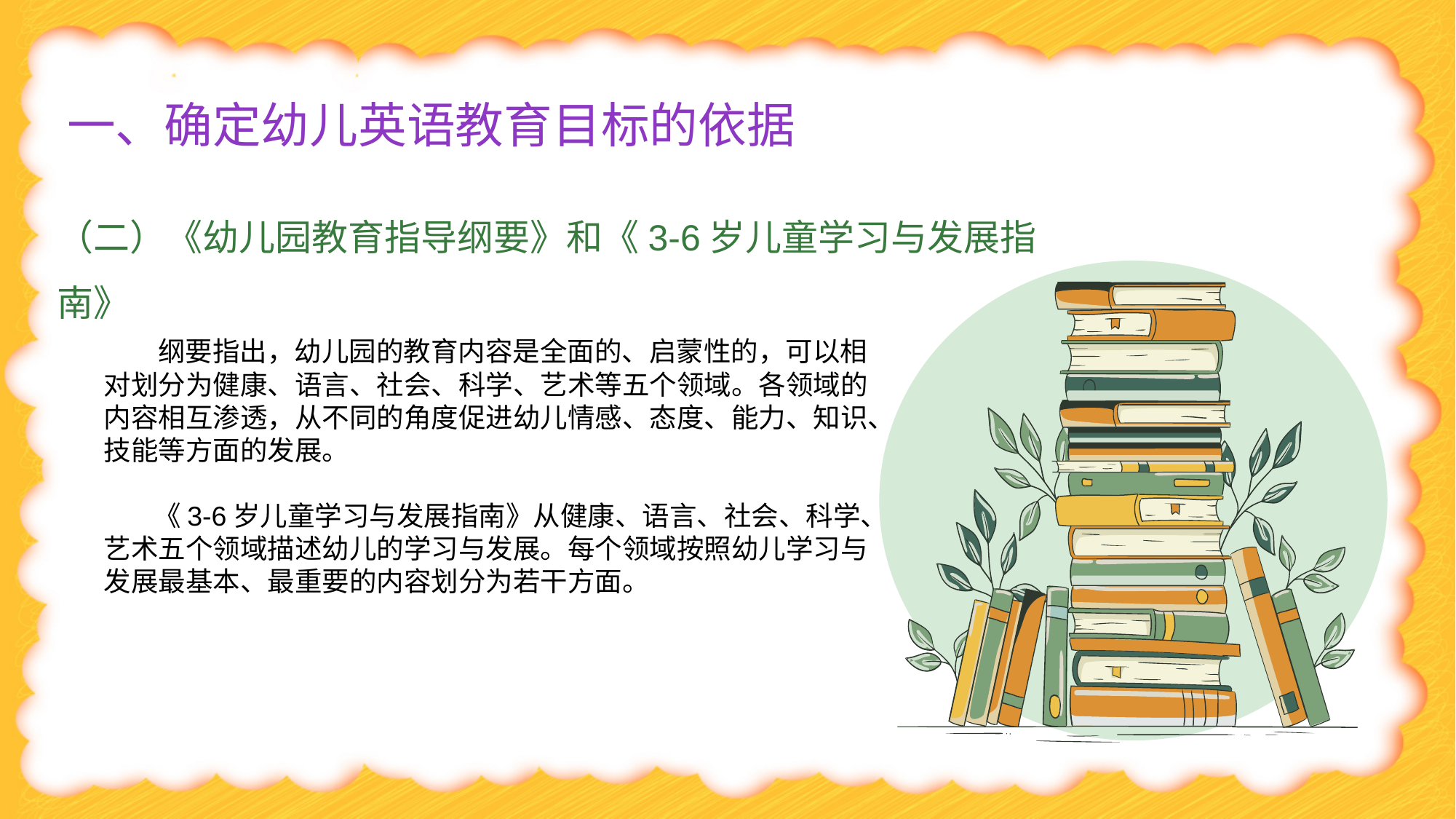

# 一、确定幼儿英语教育目标的依据
（二）《幼儿园教育指导纲要》和《3-6岁儿童学习与发展指南》

       纲要指出，幼儿园的教育内容是全面的、启蒙性的，可以相对划分为健康、语言、社会、科学、艺术等五个领域。各领域的内容相互渗透，从不同的角度促进幼儿情感、态度、能力、知识、技能等方面的发展。

       《3-6岁儿童学习与发展指南》从健康、语言、社会、科学、艺术五个领域描述幼儿的学习与发展。每个领域按照幼儿学习与发展最基本、最重要的内容划分为若干方面。